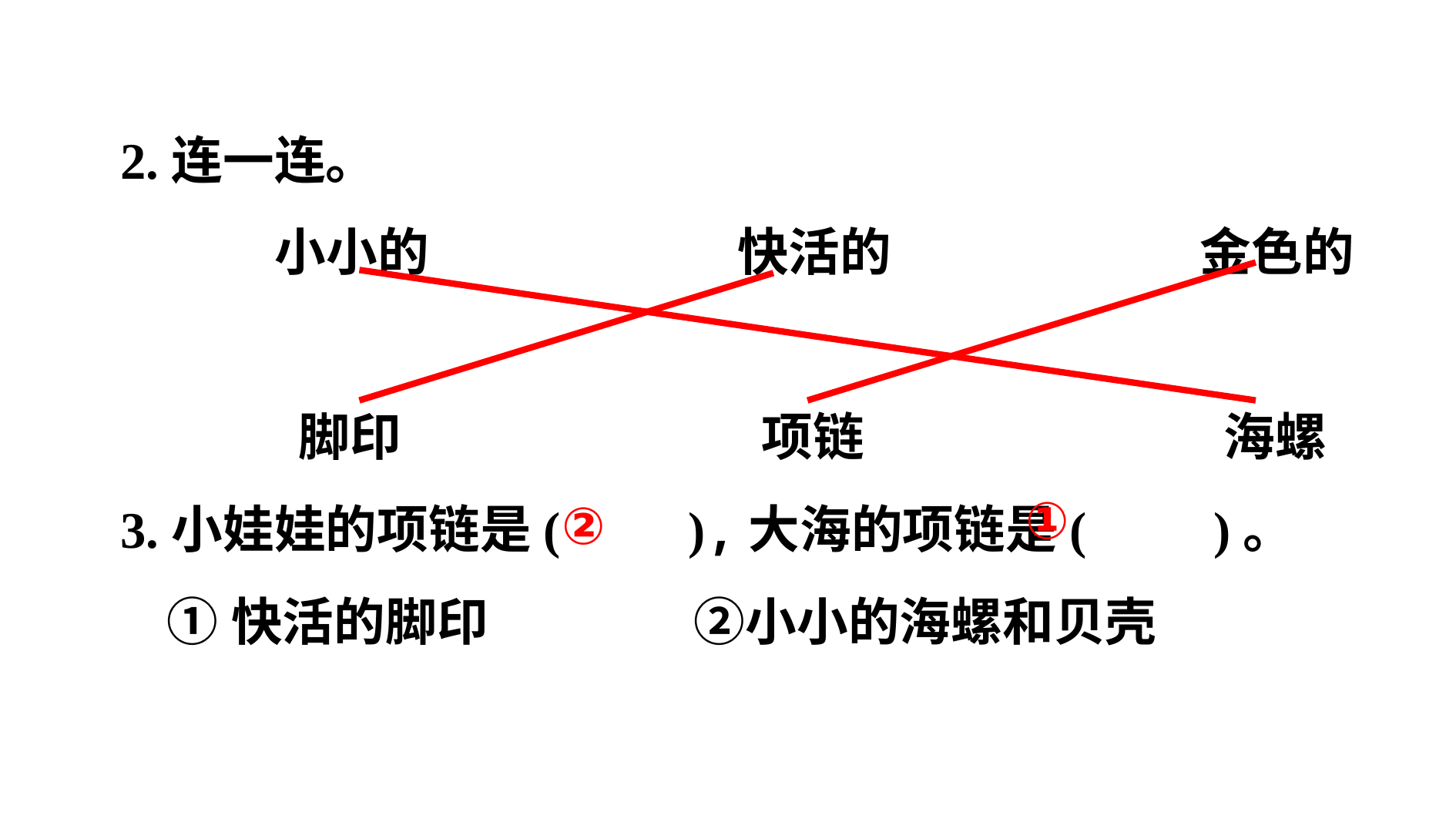

2.连一连。
　　　小小的　　　　　　快活的　　　　　　金色的

 　　　脚印　　　　　　　项链　　　　　　　海螺
3.小娃娃的项链是(　　),大海的项链是(　　)。
    ①快活的脚印　　　　②小小的海螺和贝壳
①
②